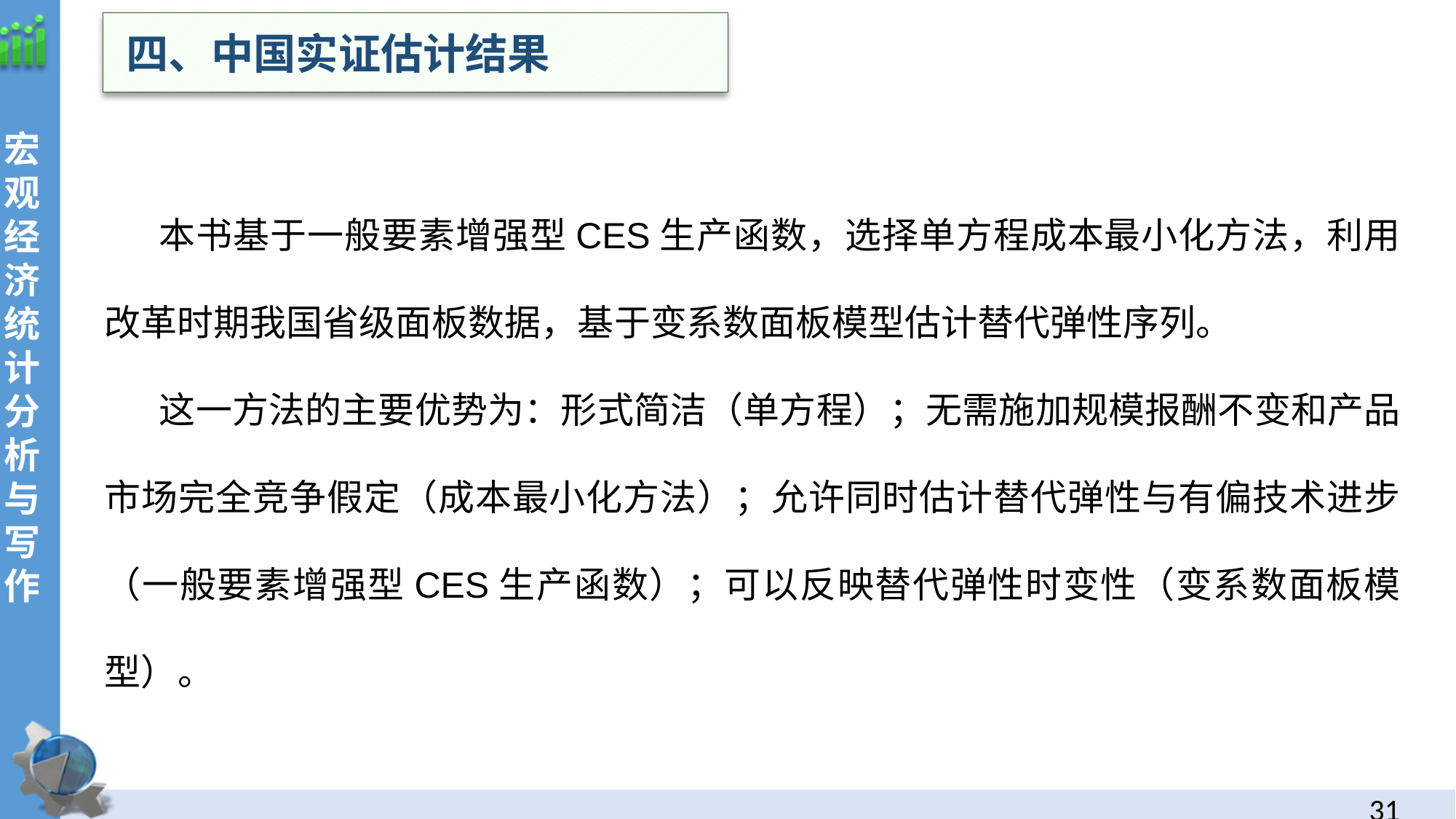

四、中国实证估计结果
本书基于一般要素增强型CES生产函数，选择单方程成本最小化方法，利用改革时期我国省级面板数据，基于变系数面板模型估计替代弹性序列。
这一方法的主要优势为：形式简洁（单方程）；无需施加规模报酬不变和产品市场完全竞争假定（成本最小化方法）；允许同时估计替代弹性与有偏技术进步（一般要素增强型CES生产函数）；可以反映替代弹性时变性（变系数面板模型）。

31